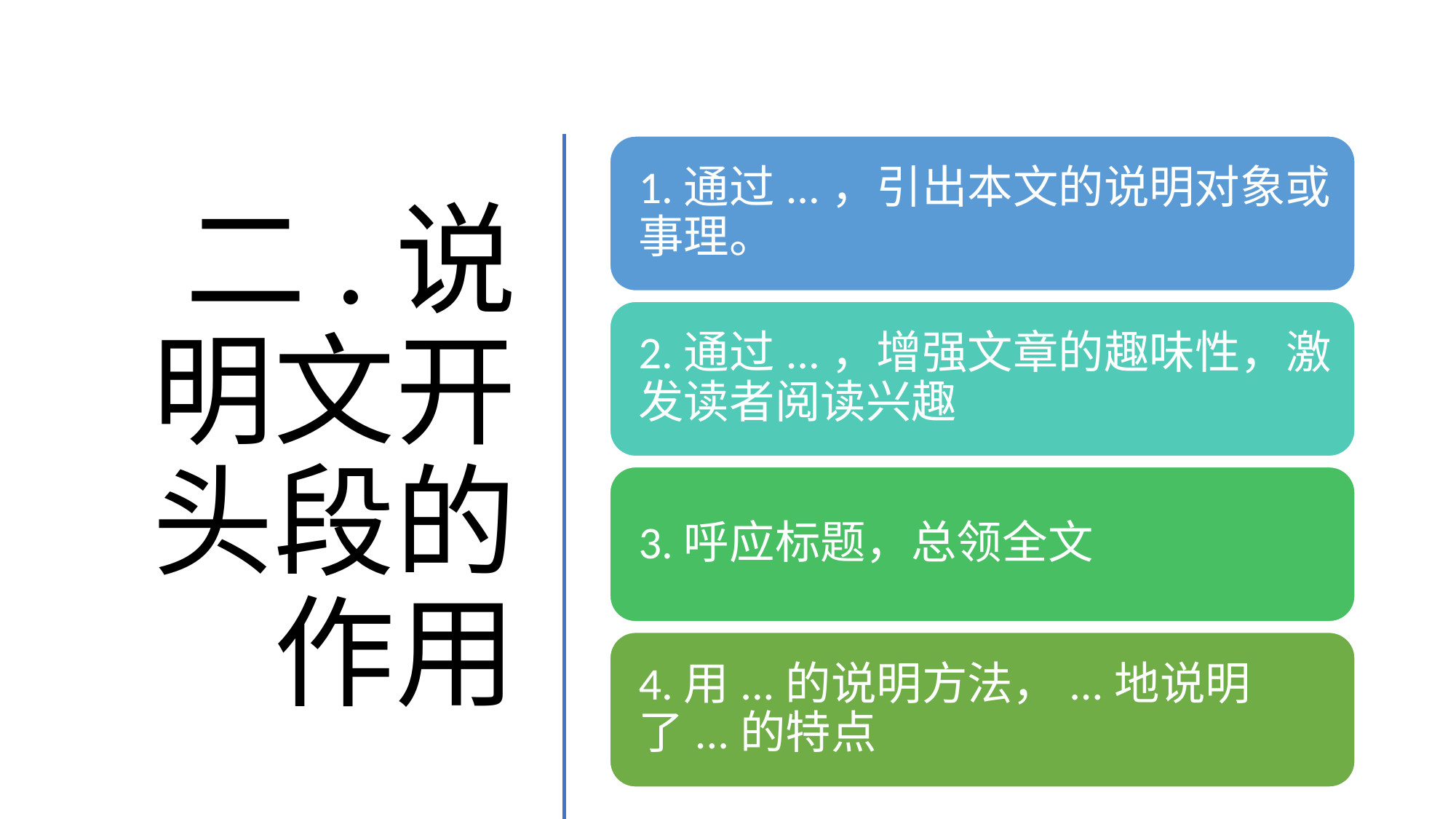

二.说明文开头段的作用
1.通过...，引出本文的说明对象或事理。
2.通过...，增强文章的趣味性，激发读者阅读兴趣
3.呼应标题，总领全文
4.用...的说明方法，...地说明了...的特点